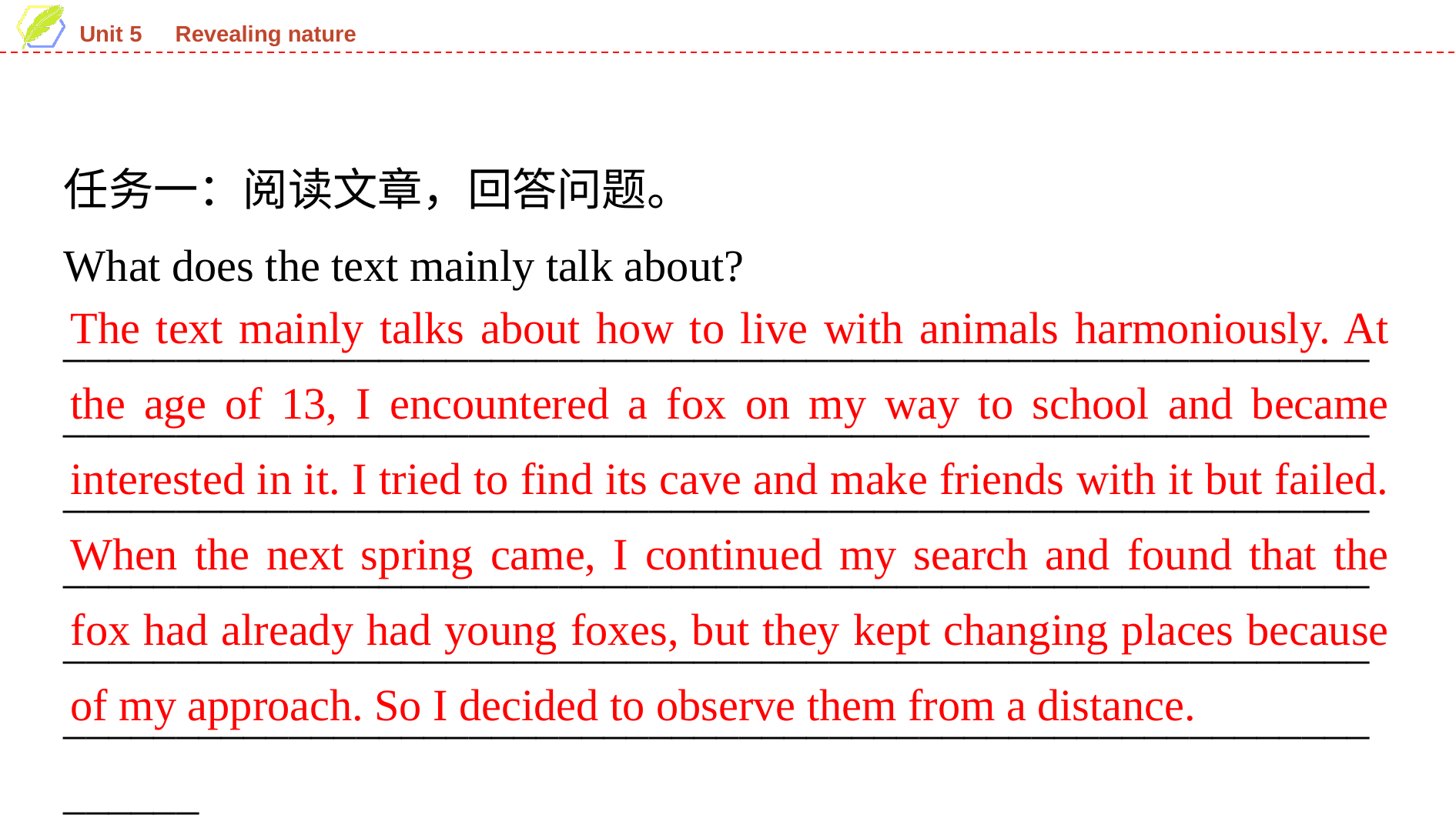

任务一：阅读文章，回答问题。
What does the text mainly talk about?
__________________________________________________________________________________________________________________________________________________________________________________________________________________________________________________________________________________________________________________________________________________________________
The text mainly talks about how to live with animals harmoniously. At the age of 13, I encountered a fox on my way to school and became interested in it. I tried to find its cave and make friends with it but failed. When the next spring came, I continued my search and found that the fox had already had young foxes, but they kept changing places because of my approach. So I decided to observe them from a distance.